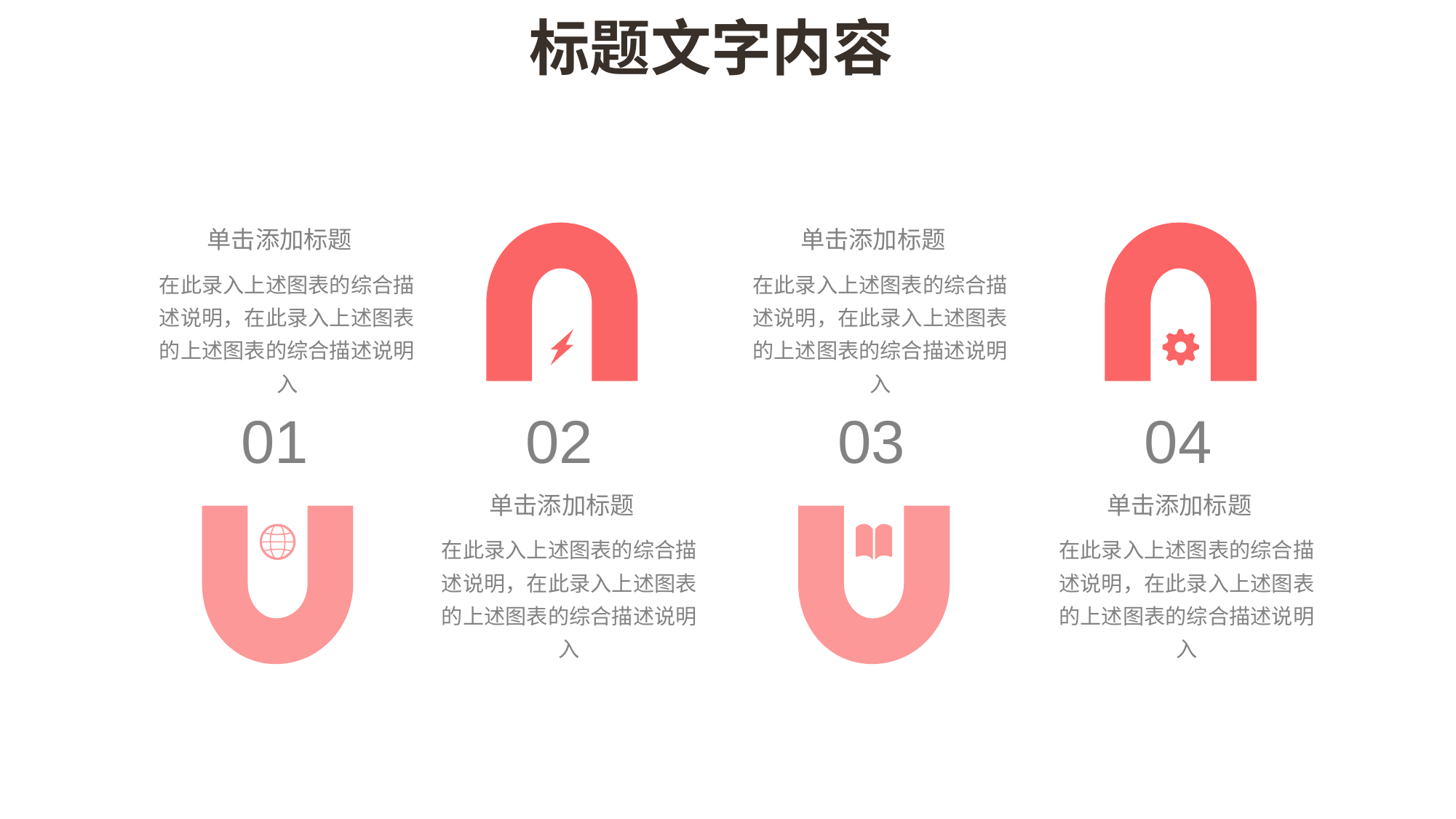

标题文字内容
单击添加标题
在此录入上述图表的综合描述说明，在此录入上述图表的上述图表的综合描述说明入
单击添加标题
在此录入上述图表的综合描述说明，在此录入上述图表的上述图表的综合描述说明入

01
02
03
04
单击添加标题
在此录入上述图表的综合描述说明，在此录入上述图表的上述图表的综合描述说明入
单击添加标题
在此录入上述图表的综合描述说明，在此录入上述图表的上述图表的综合描述说明入